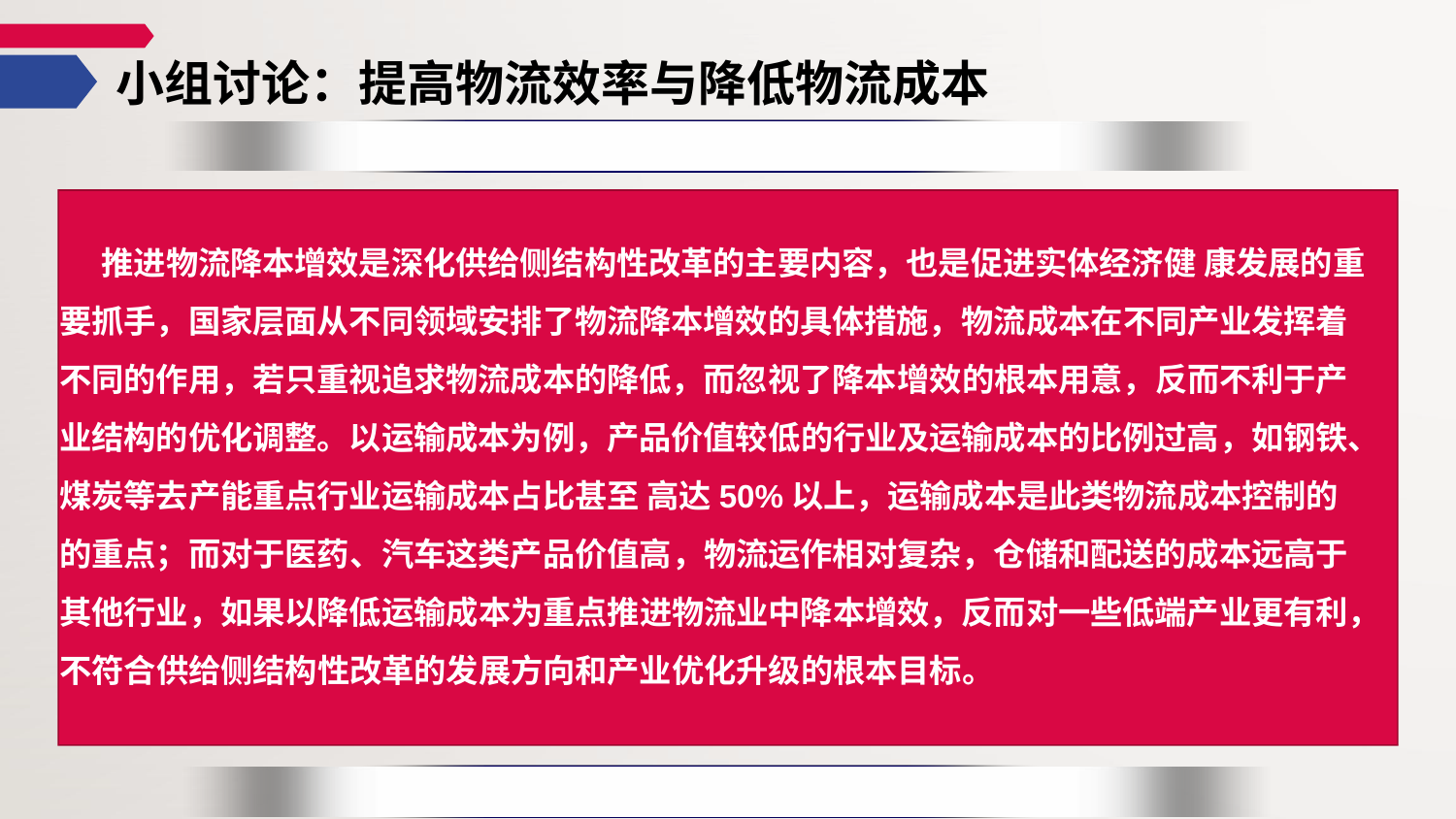

# 小组讨论：提高物流效率与降低物流成本

    推进物流降本增效是深化供给侧结构性改革的主要内容，也是促进实体经济健 康发展的重要抓手，国家层面从不同领域安排了物流降本增效的具体措施，物流成本在不同产业发挥着不同的作用，若只重视追求物流成本的降低，而忽视了降本增效的根本用意，反而不利于产业结构的优化调整。以运输成本为例，产品价值较低的行业及运输成本的比例过高，如钢铁、煤炭等去产能重点行业运输成本占比甚至 高达50%以上，运输成本是此类物流成本控制的的重点；而对于医药、汽车这类产品价值高，物流运作相对复杂，仓储和配送的成本远高于其他行业，如果以降低运输成本为重点推进物流业中降本增效，反而对一些低端产业更有利，不符合供给侧结构性改革的发展方向和产业优化升级的根本目标。